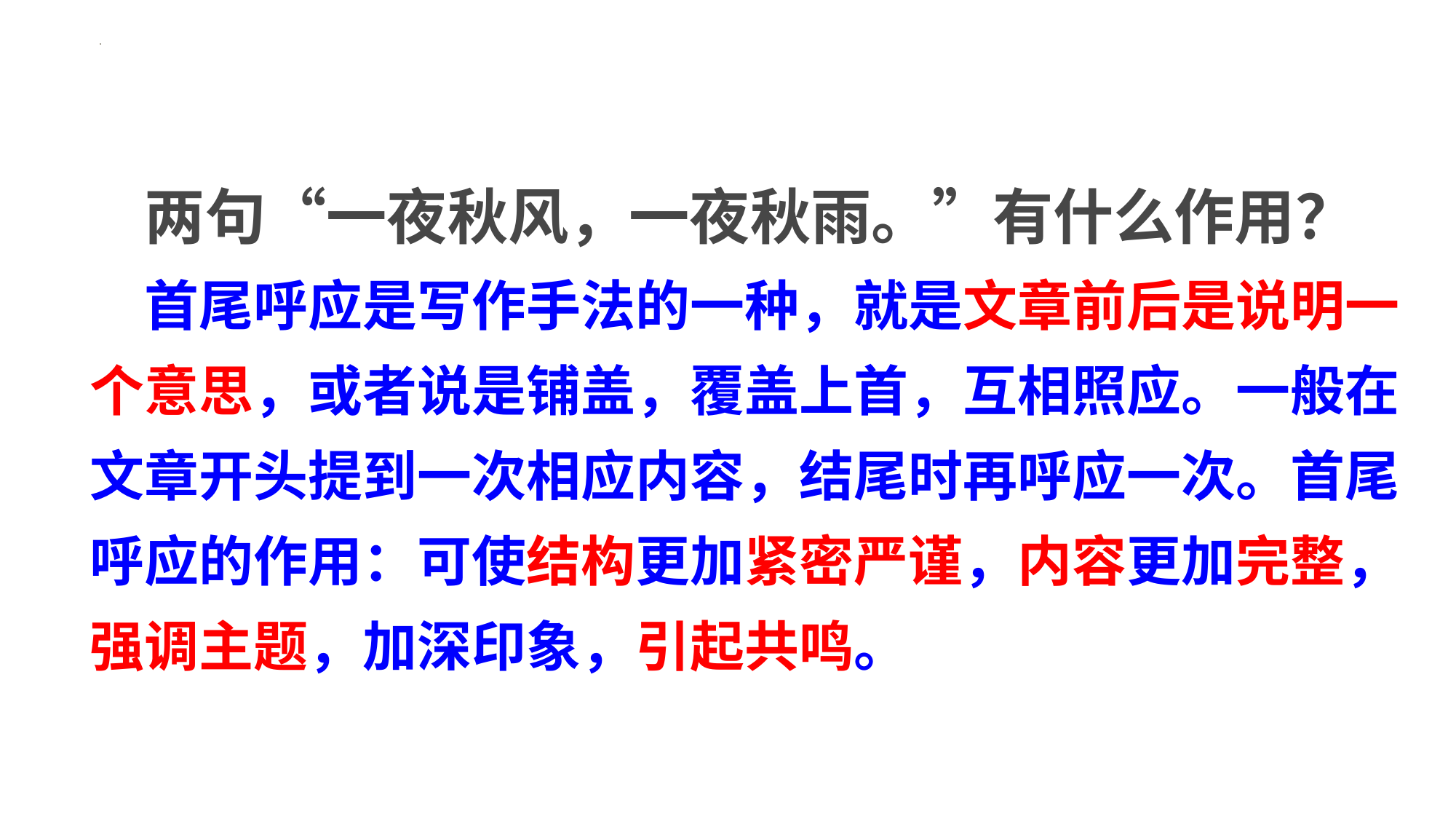

两句“一夜秋风，一夜秋雨。”有什么作用？
首尾呼应是写作手法的一种，就是文章前后是说明一个意思，或者说是铺盖，覆盖上首，互相照应。一般在文章开头提到一次相应内容，结尾时再呼应一次。首尾呼应的作用：可使结构更加紧密严谨，内容更加完整，强调主题，加深印象，引起共鸣。